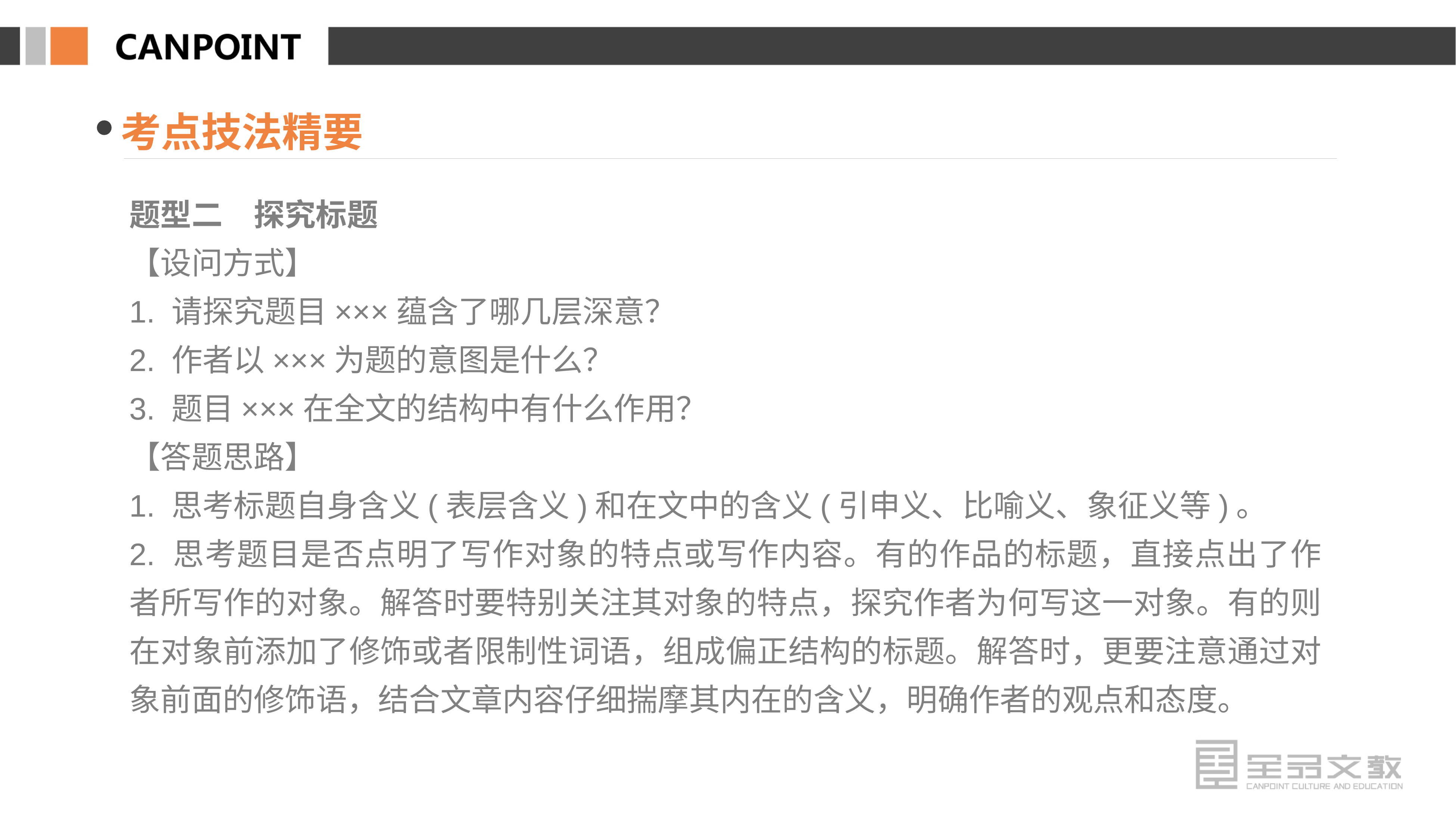

考点技法精要

题型二　探究标题
【设问方式】
1. 请探究题目×××蕴含了哪几层深意？
2. 作者以×××为题的意图是什么？
3. 题目×××在全文的结构中有什么作用？
【答题思路】
1. 思考标题自身含义(表层含义)和在文中的含义(引申义、比喻义、象征义等)。
2. 思考题目是否点明了写作对象的特点或写作内容。有的作品的标题，直接点出了作者所写作的对象。解答时要特别关注其对象的特点，探究作者为何写这一对象。有的则在对象前添加了修饰或者限制性词语，组成偏正结构的标题。解答时，更要注意通过对象前面的修饰语，结合文章内容仔细揣摩其内在的含义，明确作者的观点和态度。